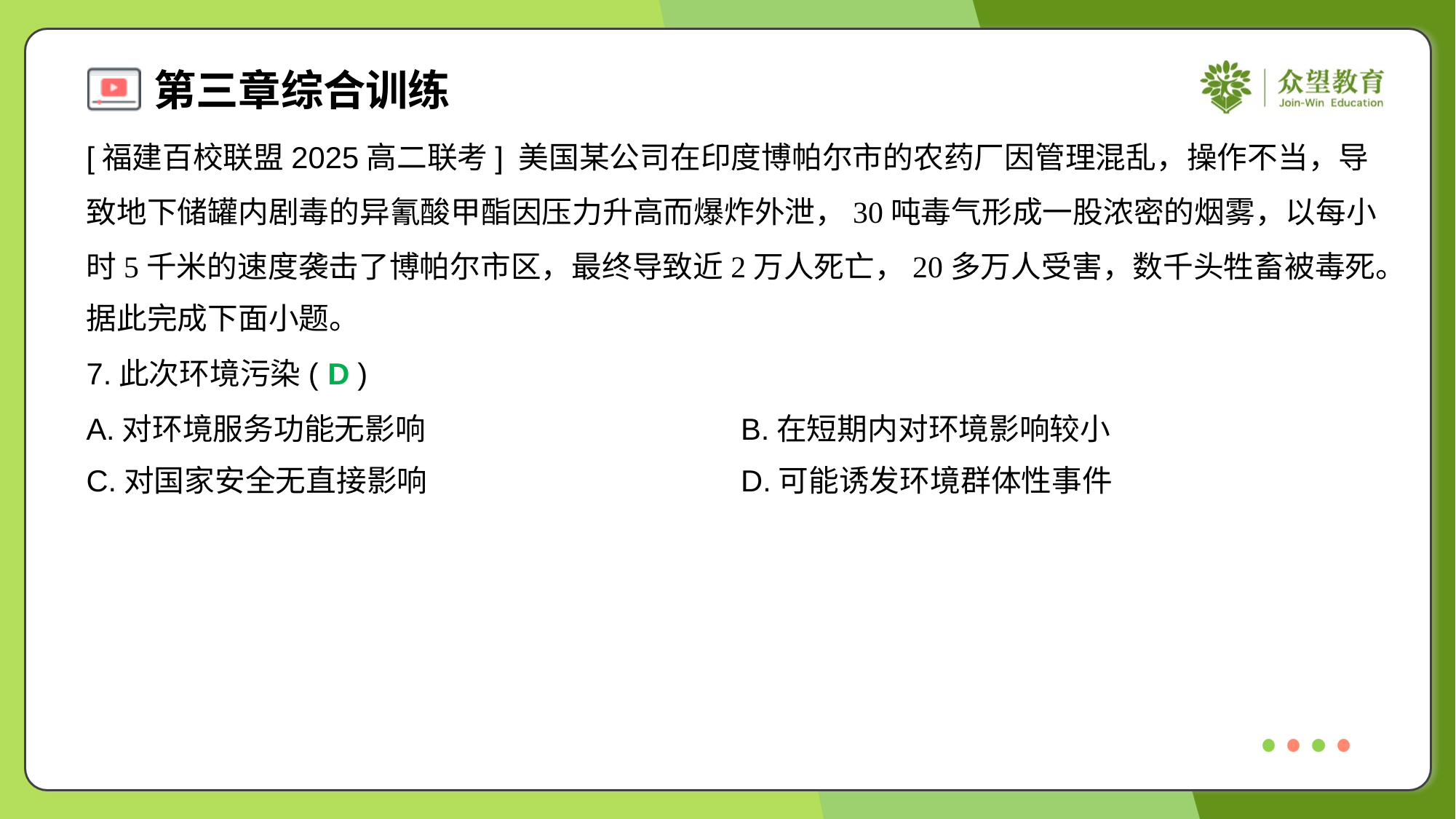

[福建百校联盟2025高二联考] 美国某公司在印度博帕尔市的农药厂因管理混乱，操作不当，导
致地下储罐内剧毒的异氰酸甲酯因压力升高而爆炸外泄，30吨毒气形成一股浓密的烟雾，以每小
时5千米的速度袭击了博帕尔市区，最终导致近2万人死亡，20多万人受害，数千头牲畜被毒死。
据此完成下面小题。
7.此次环境污染(     )
D
A.对环境服务功能无影响	B.在短期内对环境影响较小
C.对国家安全无直接影响	D.可能诱发环境群体性事件